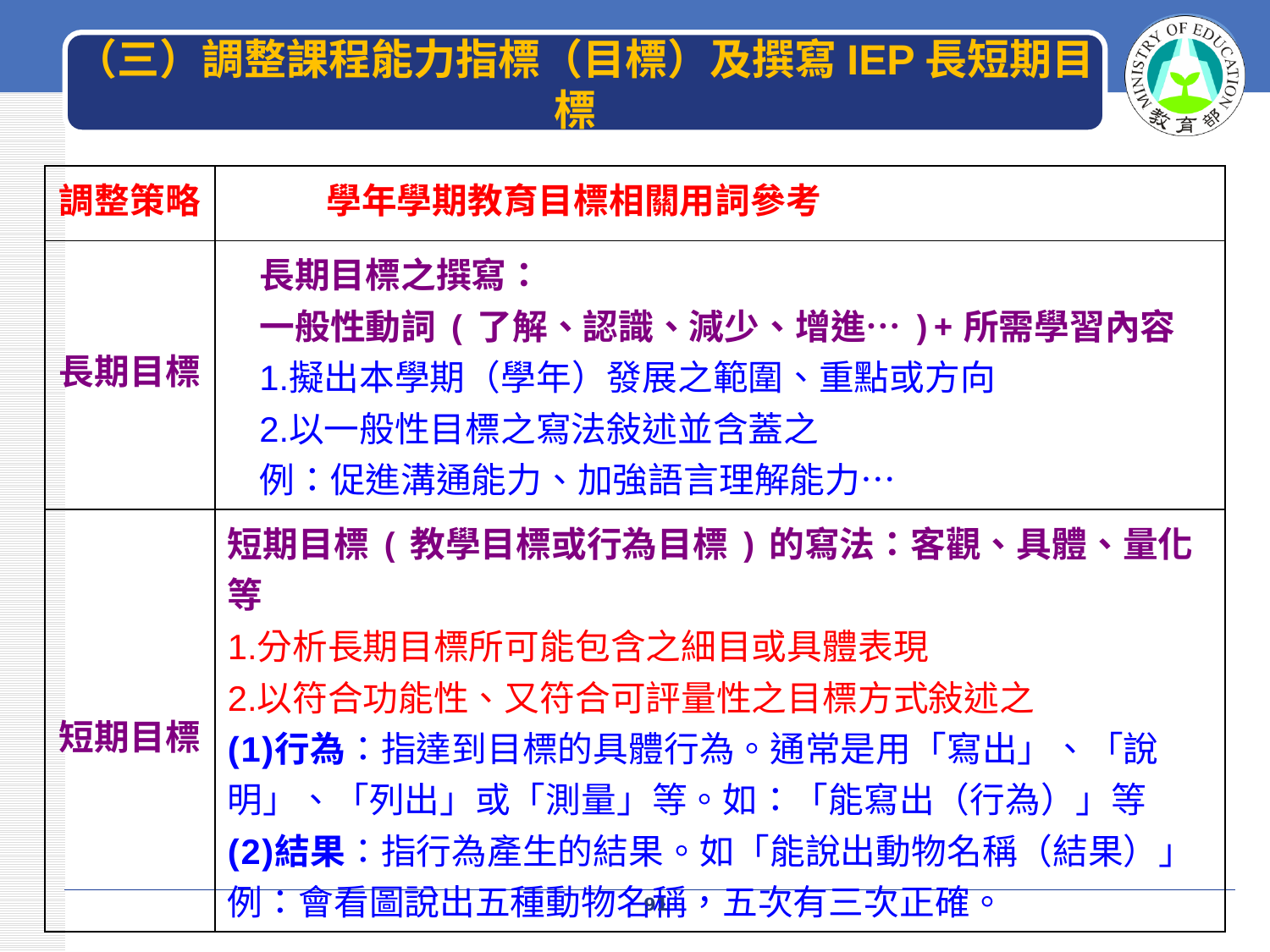

# （三）調整課程能力指標（目標）及撰寫IEP長短期目標

| 調整策略 | 學年學期教育目標相關用詞參考 |
| --- | --- |
| 長期目標 | 長期目標之撰寫： 一般性動詞(了解、認識、減少、增進…)+所需學習內容 擬出本學期（學年）發展之範圍、重點或方向 以一般性目標之寫法敍述並含蓋之 例：促進溝通能力、加強語言理解能力… |
| 短期目標 | 短期目標(教學目標或行為目標)的寫法：客觀、具體、量化等 分析長期目標所可能包含之細目或具體表現 以符合功能性、又符合可評量性之目標方式敍述之 行為：指達到目標的具體行為。通常是用「寫出」、「說明」、「列出」或「測量」等。如：「能寫出（行為）」等 結果：指行為產生的結果。如「能說出動物名稱（結果）」 例：會看圖說出五種動物名稱，五次有三次正確。 |
91